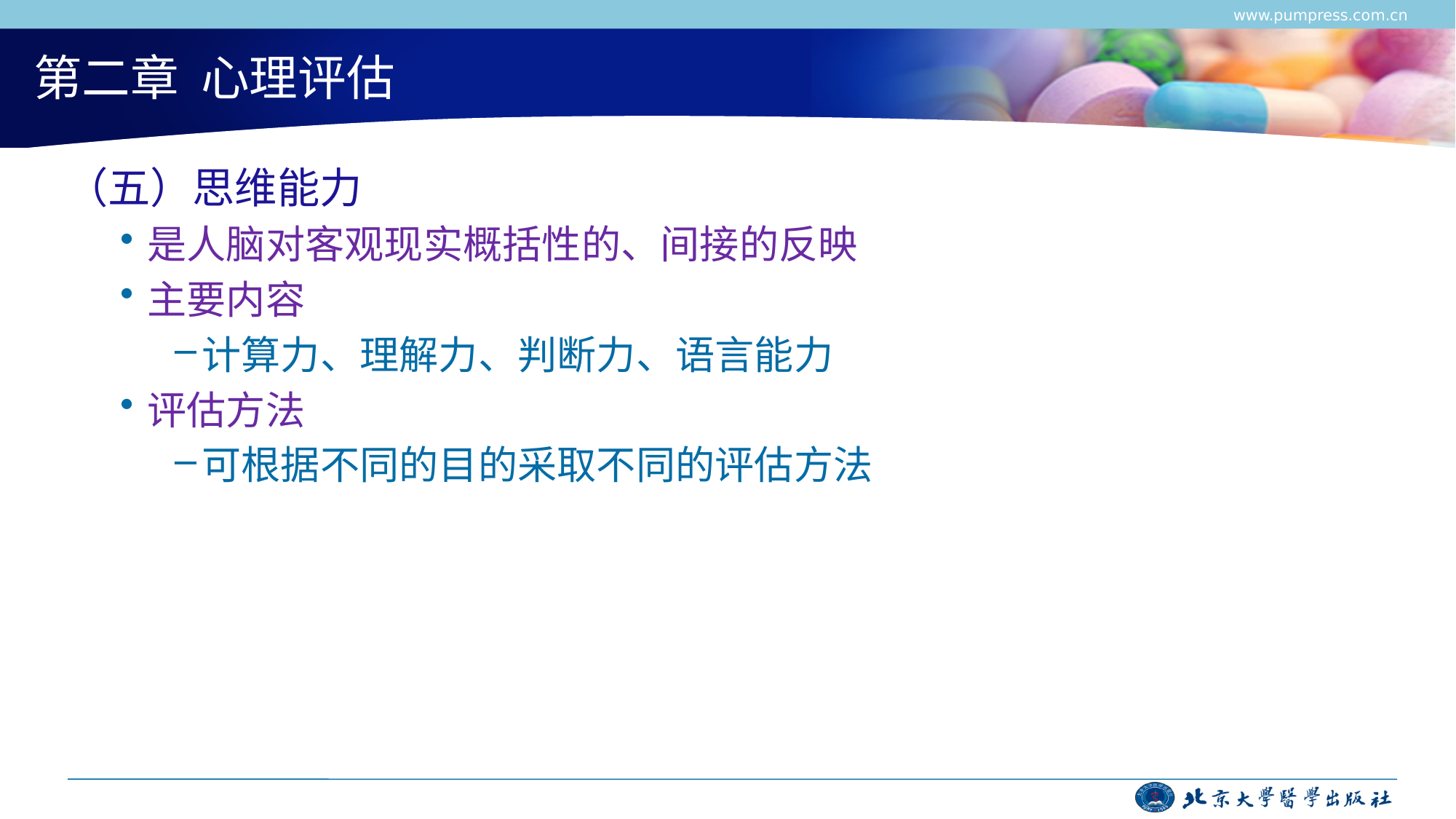

www.pumpress.com.cn
# 第二章  心理评估
（五）思维能力
是人脑对客观现实概括性的、间接的反映
主要内容
计算力、理解力、判断力、语言能力
评估方法
可根据不同的目的采取不同的评估方法